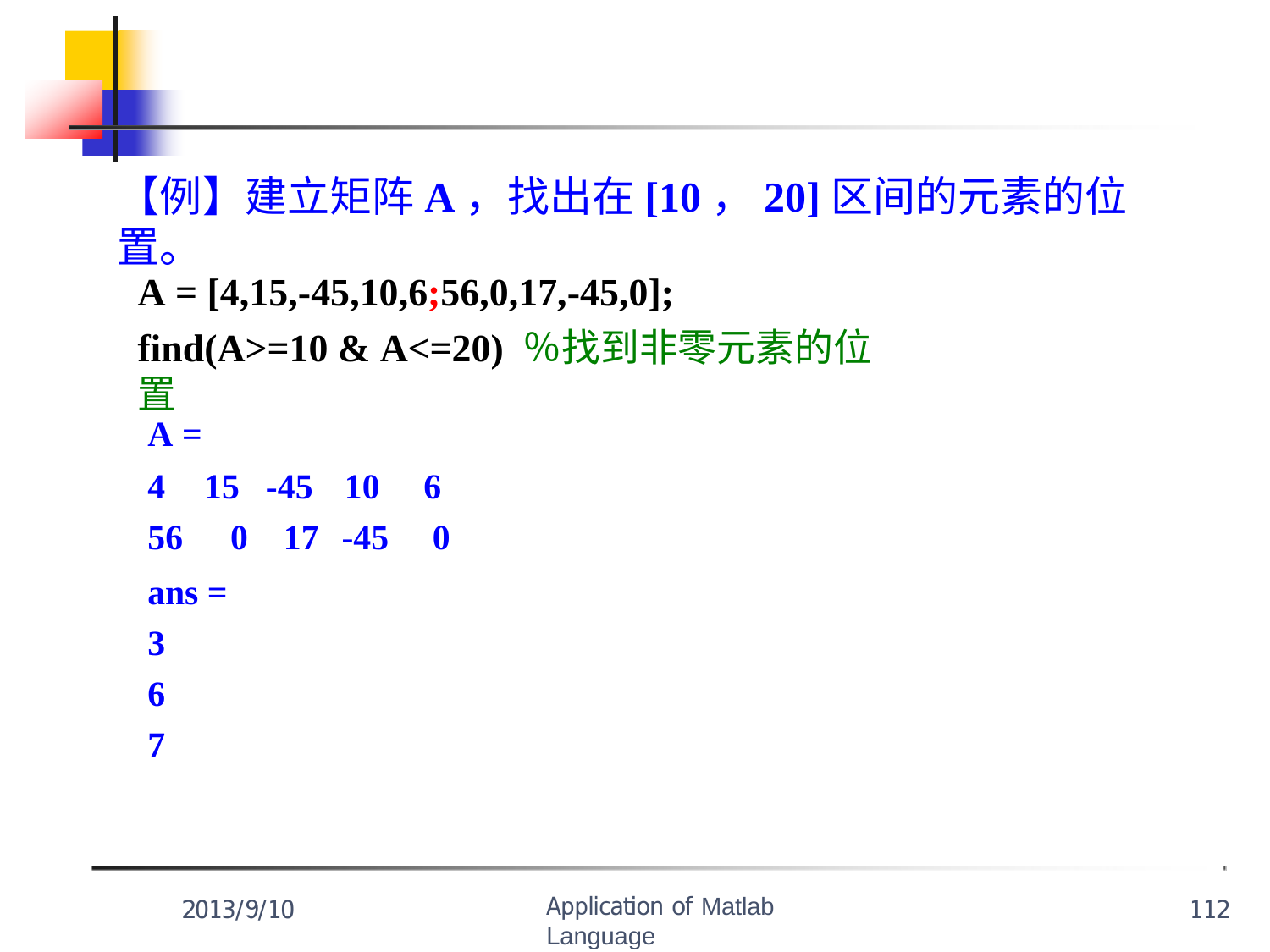

【例】建立矩阵A，找出在[10，20]区间的元素的位置。
A = [4,15,-45,10,6;56,0,17,-45,0];

find(A>=10 & A<=20) ％找到非零元素的位置
| A = |  |  |
| --- | --- | --- |
| 4 15 -45 | 10 | 6 |
| 56 0 17 | -45 | 0 |
ans = 3
6
7
Application of Matlab Language
2013/9/10
112